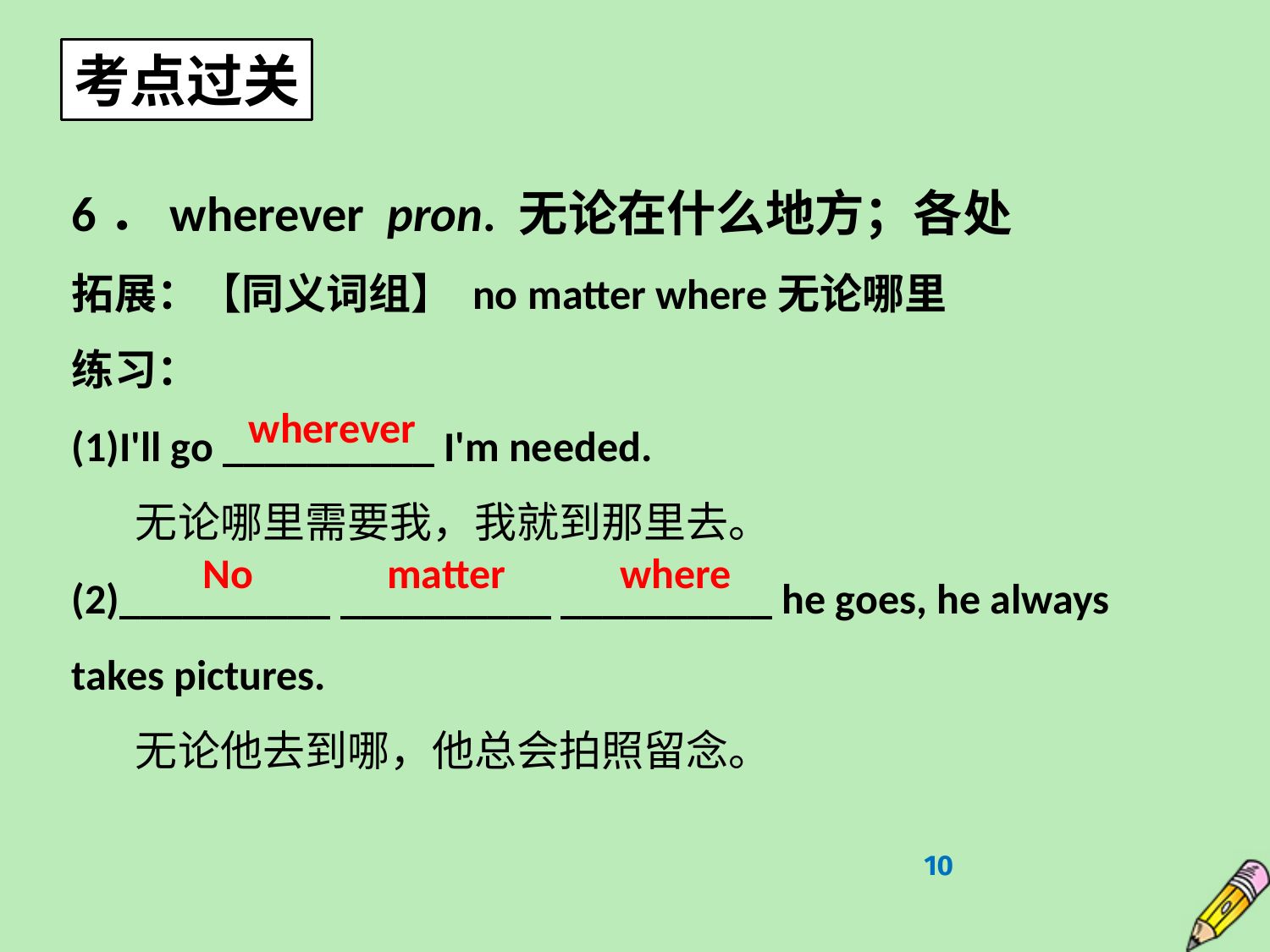

考点过关
6．wherever  pron. 无论在什么地方；各处
拓展：【同义词组】 no matter where无论哪里
练习：
(1)I'll go __________ I'm needed.
无论哪里需要我，我就到那里去。
(2)__________ __________ __________ he goes, he always takes pictures.
无论他去到哪，他总会拍照留念。
wherever
No              matter            where
10